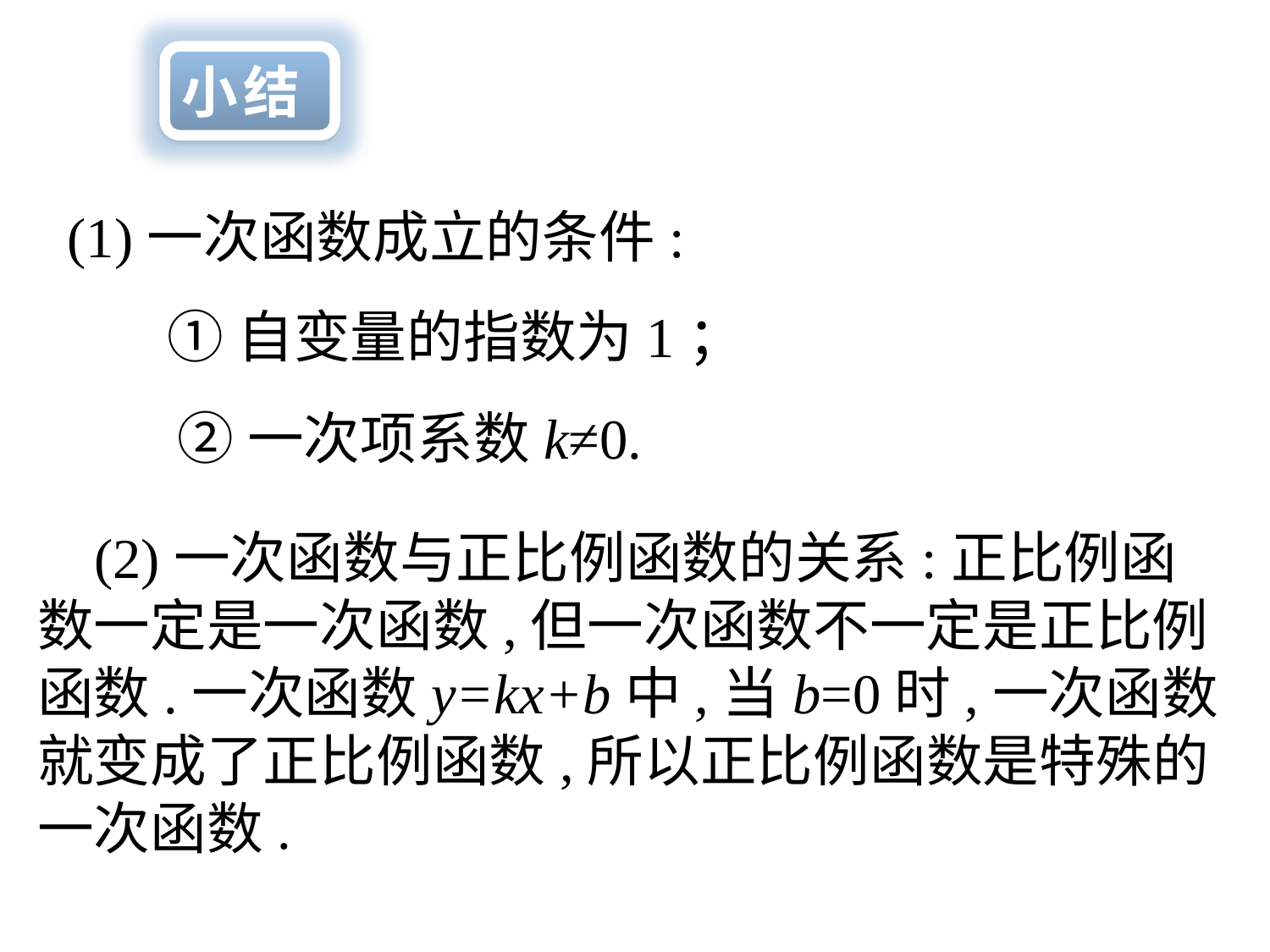

小结
(1)一次函数成立的条件:
①自变量的指数为1；
②一次项系数k≠0.
    (2)一次函数与正比例函数的关系:正比例函数一定是一次函数,但一次函数不一定是正比例函数.一次函数y=kx+b中,当b=0时,一次函数就变成了正比例函数,所以正比例函数是特殊的一次函数.